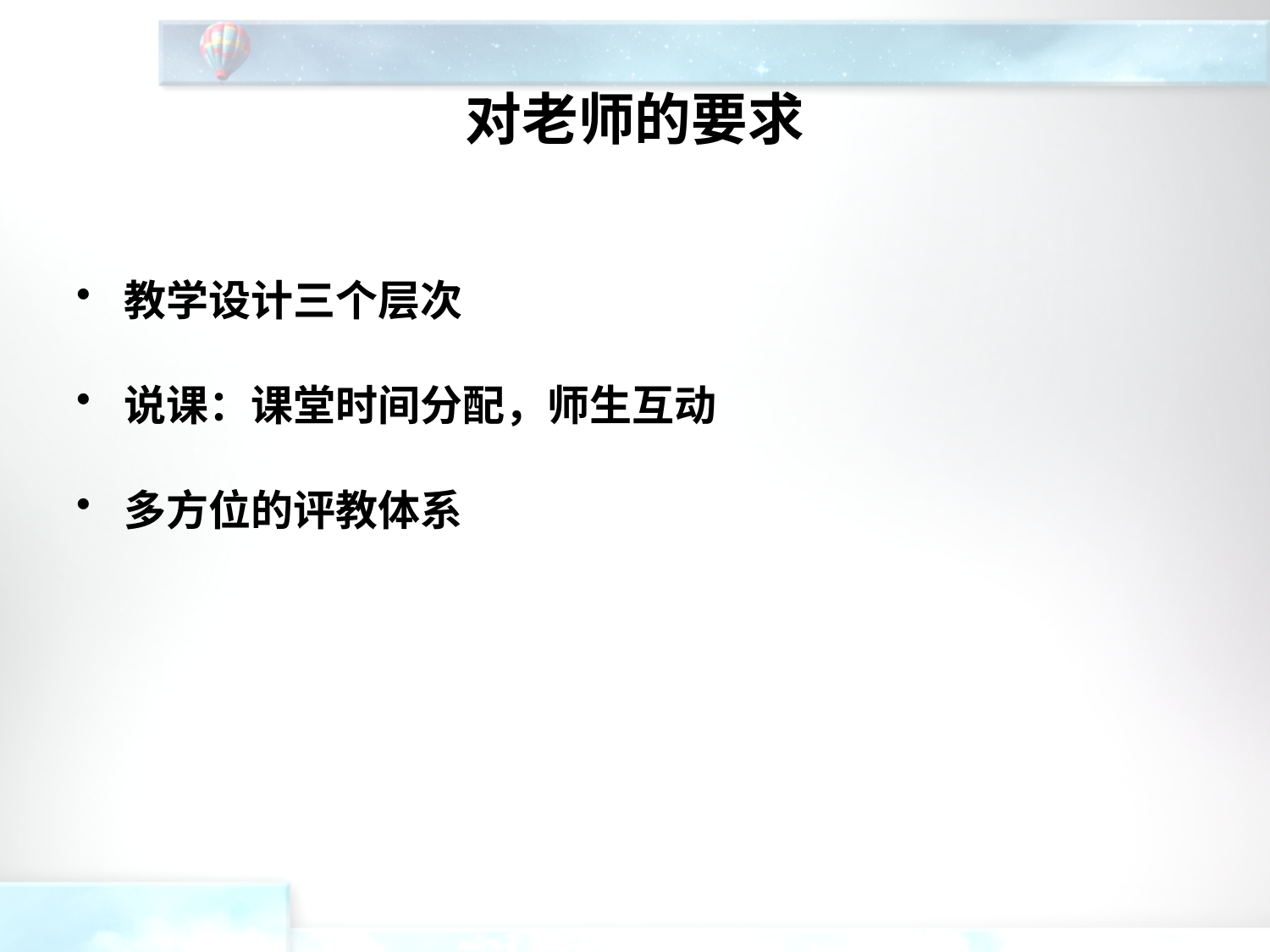

对老师的要求
教学设计三个层次
说课：课堂时间分配，师生互动
多方位的评教体系